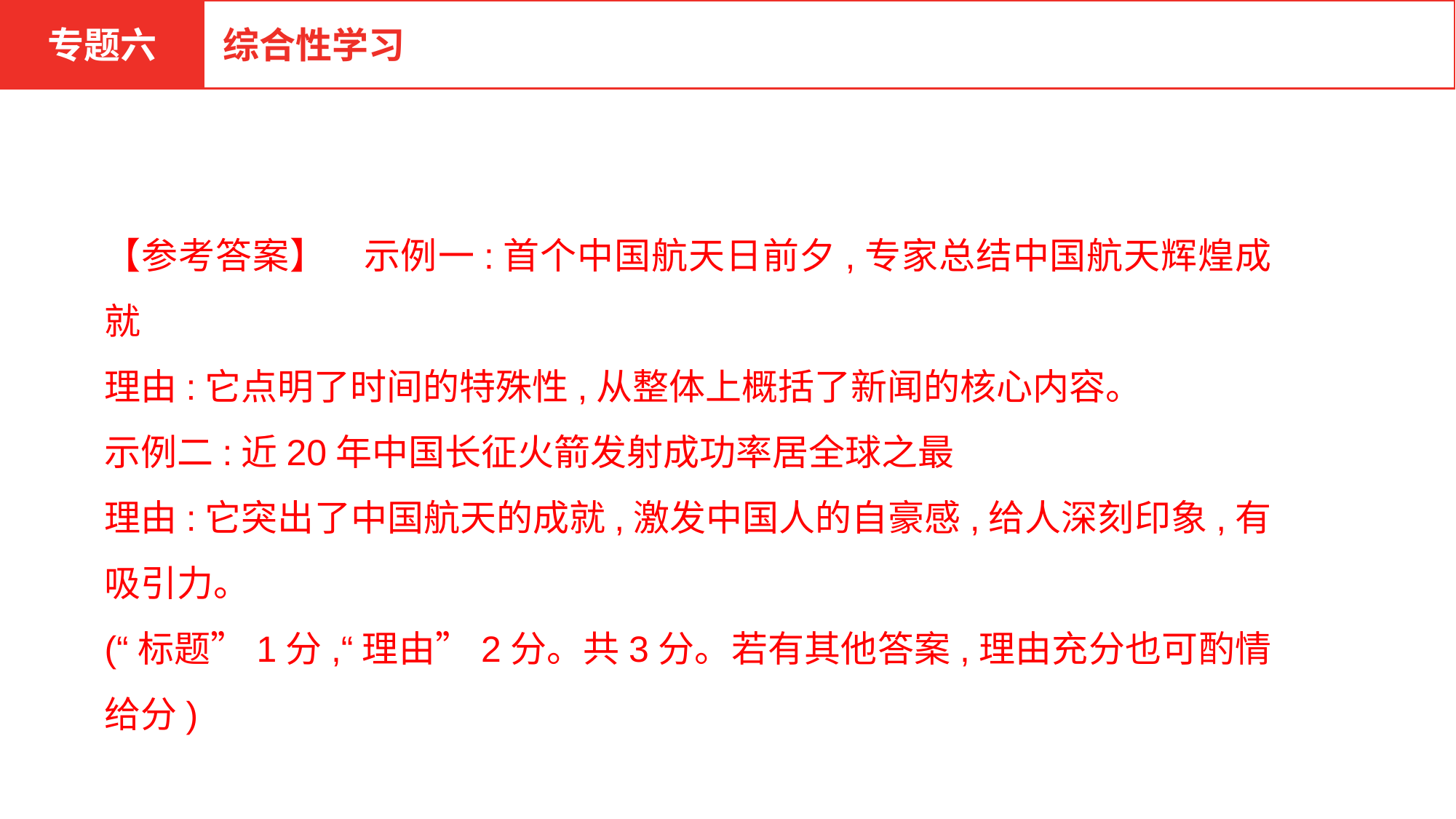

专题六
综合性学习
【参考答案】　示例一:首个中国航天日前夕,专家总结中国航天辉煌成就
理由:它点明了时间的特殊性,从整体上概括了新闻的核心内容。
示例二:近20年中国长征火箭发射成功率居全球之最
理由:它突出了中国航天的成就,激发中国人的自豪感,给人深刻印象,有吸引力。
(“标题”1分,“理由”2分。共3分。若有其他答案,理由充分也可酌情给分)